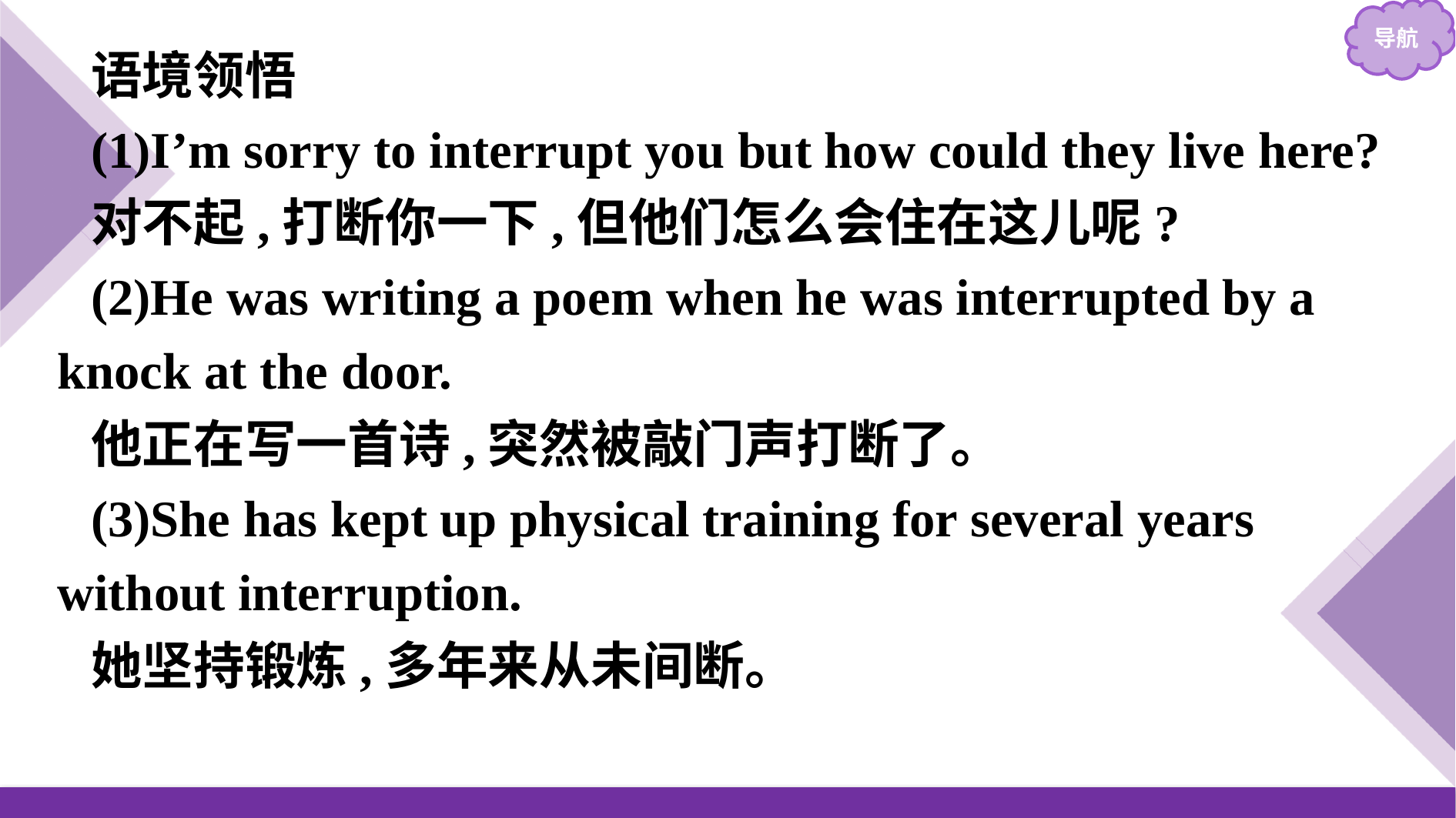

语境领悟
(1)I’m sorry to interrupt you but how could they live here?
对不起,打断你一下,但他们怎么会住在这儿呢?
(2)He was writing a poem when he was interrupted by a knock at the door.
他正在写一首诗,突然被敲门声打断了。
(3)She has kept up physical training for several years without interruption.
她坚持锻炼,多年来从未间断。